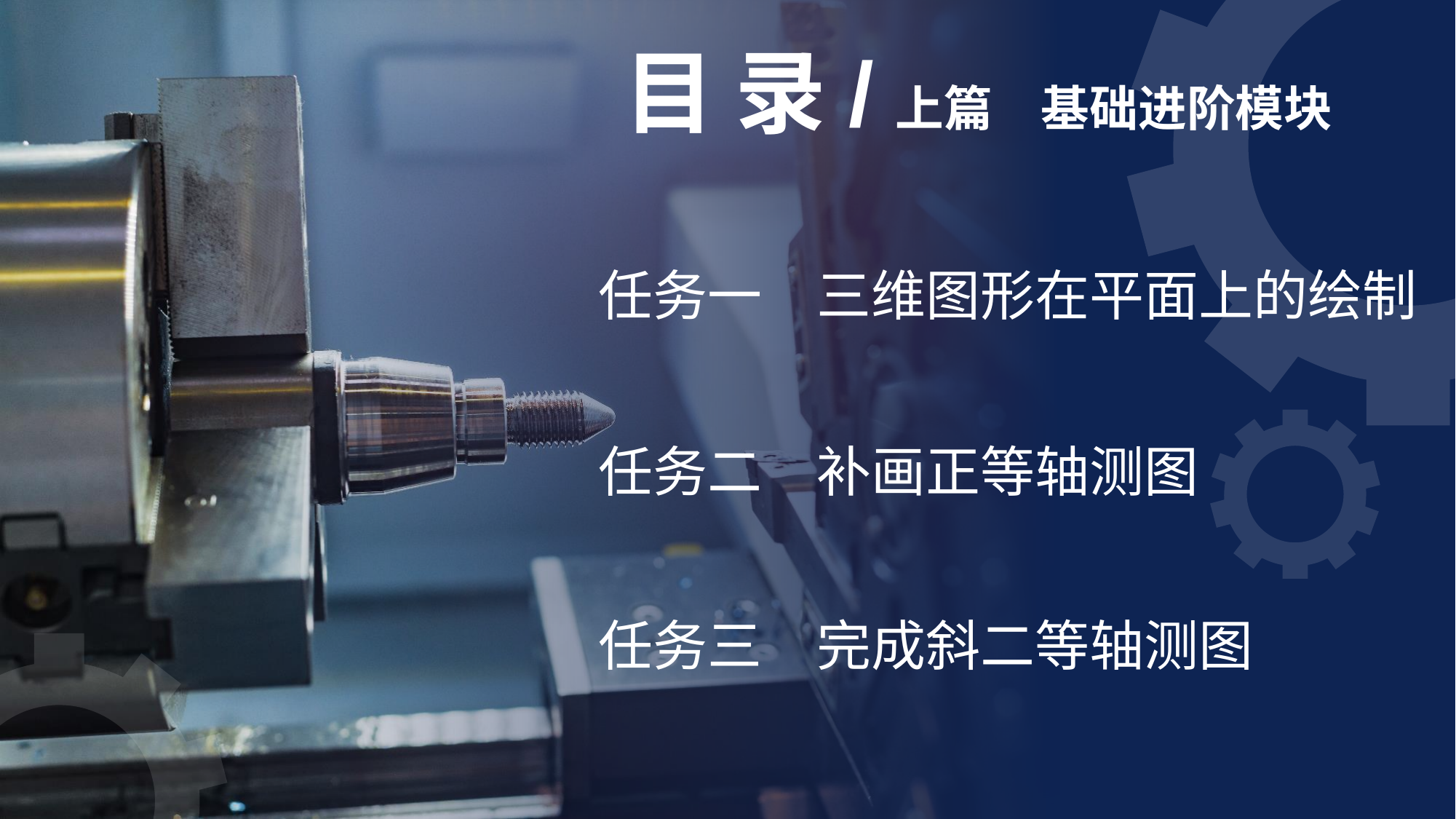

目 录/上篇　基础进阶模块
任务一　三维图形在平面上的绘制
任务二　补画正等轴测图
任务三　完成斜二等轴测图